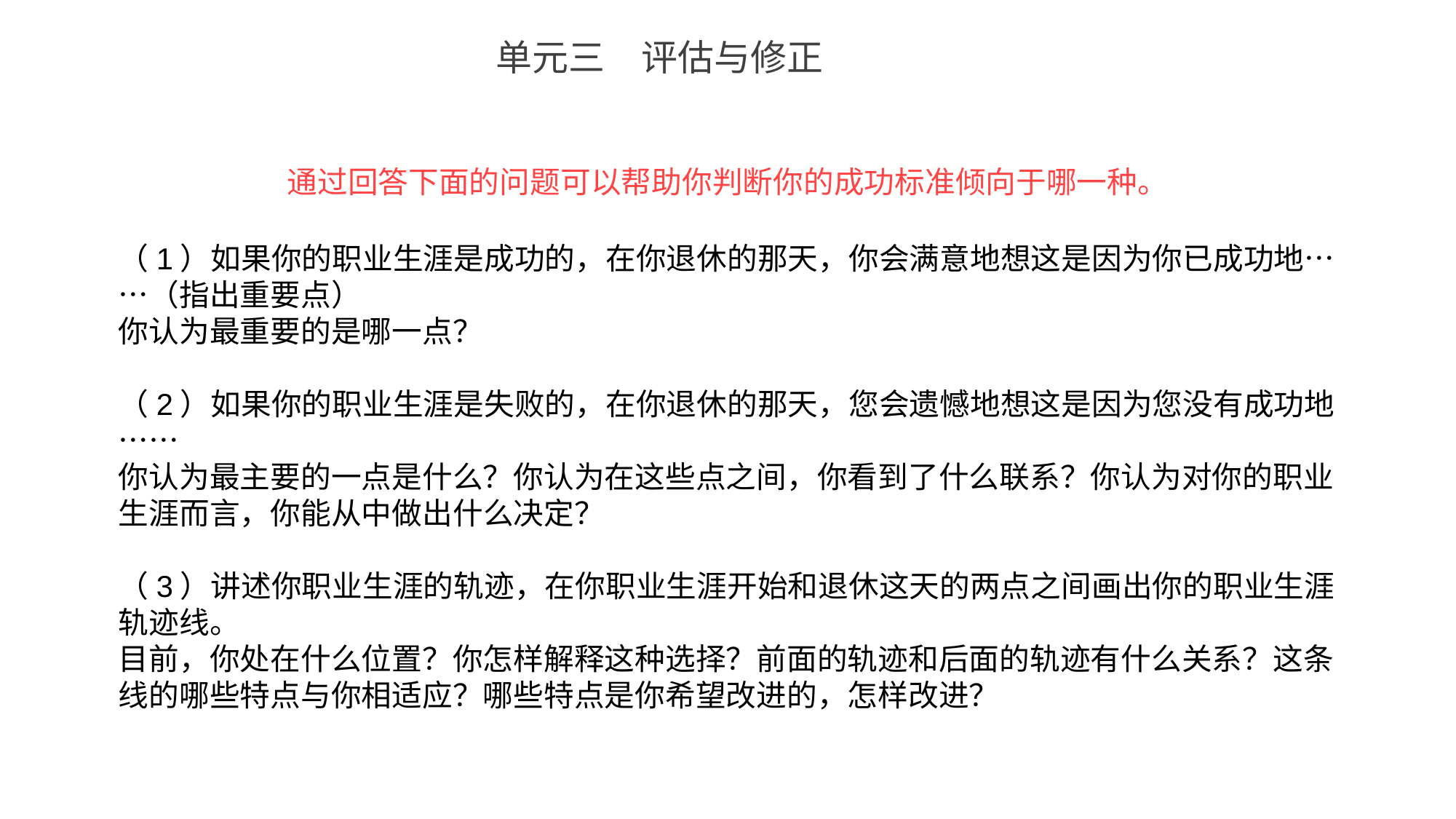

单元三　评估与修正
通过回答下面的问题可以帮助你判断你的成功标准倾向于哪一种。
（1）如果你的职业生涯是成功的，在你退休的那天，你会满意地想这是因为你已成功地……（指出重要点）
你认为最重要的是哪一点？
（2）如果你的职业生涯是失败的，在你退休的那天，您会遗憾地想这是因为您没有成功地……
你认为最主要的一点是什么？你认为在这些点之间，你看到了什么联系？你认为对你的职业生涯而言，你能从中做出什么决定？
（3）讲述你职业生涯的轨迹，在你职业生涯开始和退休这天的两点之间画出你的职业生涯轨迹线。
目前，你处在什么位置？你怎样解释这种选择？前面的轨迹和后面的轨迹有什么关系？这条线的哪些特点与你相适应？哪些特点是你希望改进的，怎样改进？